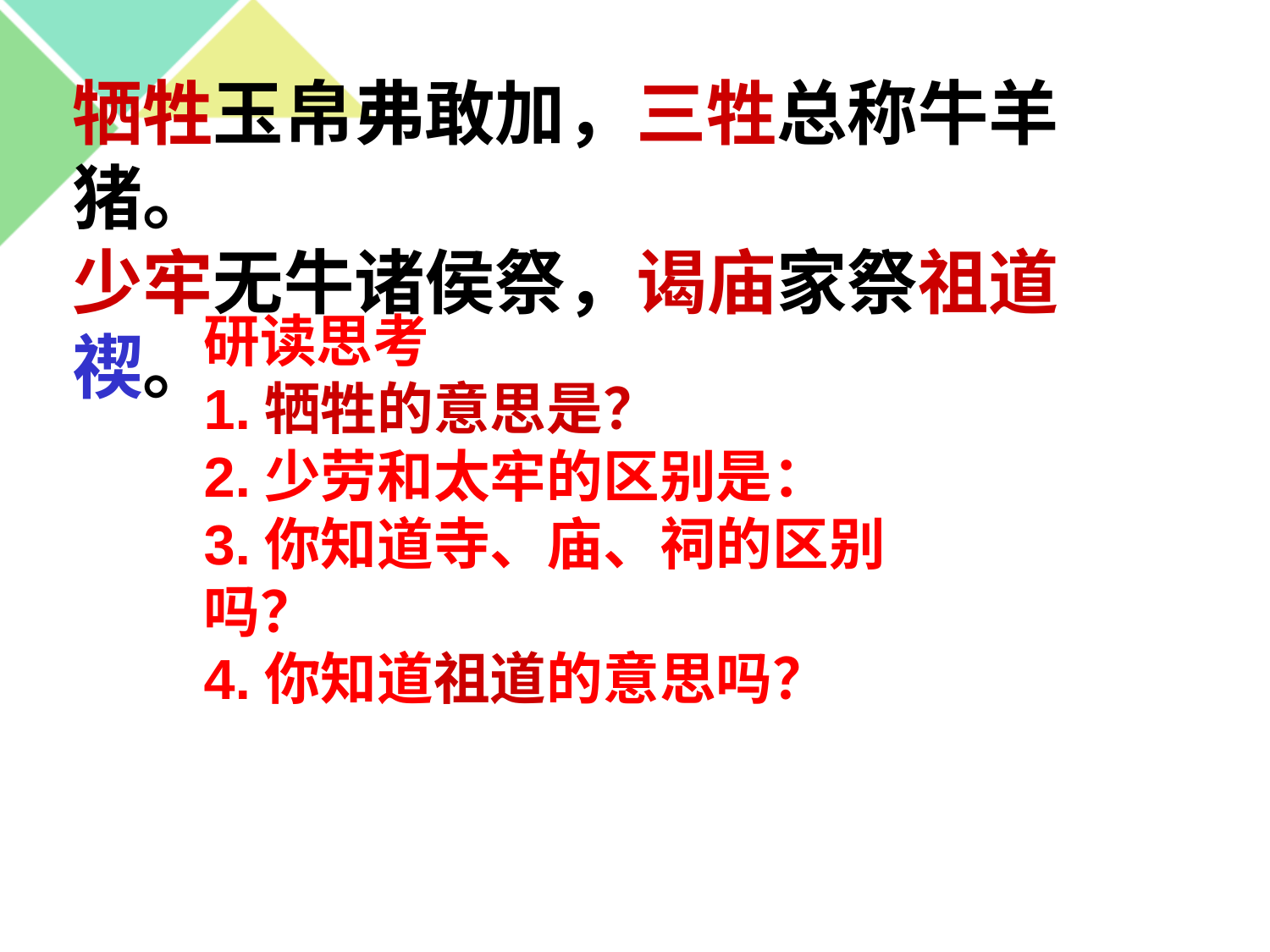

牺牲玉帛弗敢加，三牲总称牛羊猪。
少牢无牛诸侯祭，谒庙家祭祖道禊。

研读思考
1.牺牲的意思是？
2.少劳和太牢的区别是：
3.你知道寺、庙、祠的区别吗？
4.你知道祖道的意思吗？